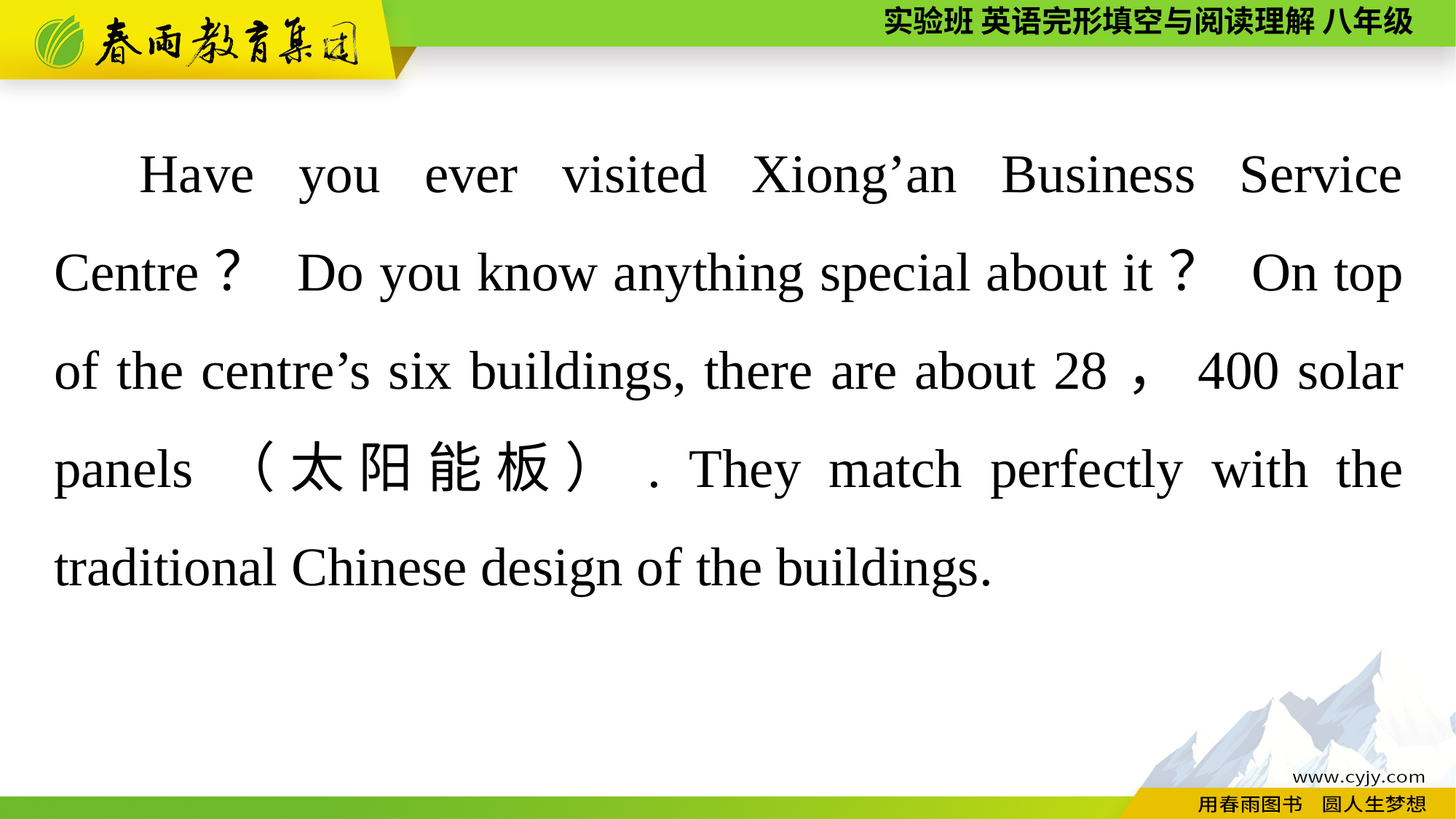

Have you ever visited Xiong’an Business Service Centre？ Do you know anything special about it？ On top of the centre’s six buildings, there are about 28，400 solar panels（太阳能板）. They match perfectly with the traditional Chinese design of the buildings.